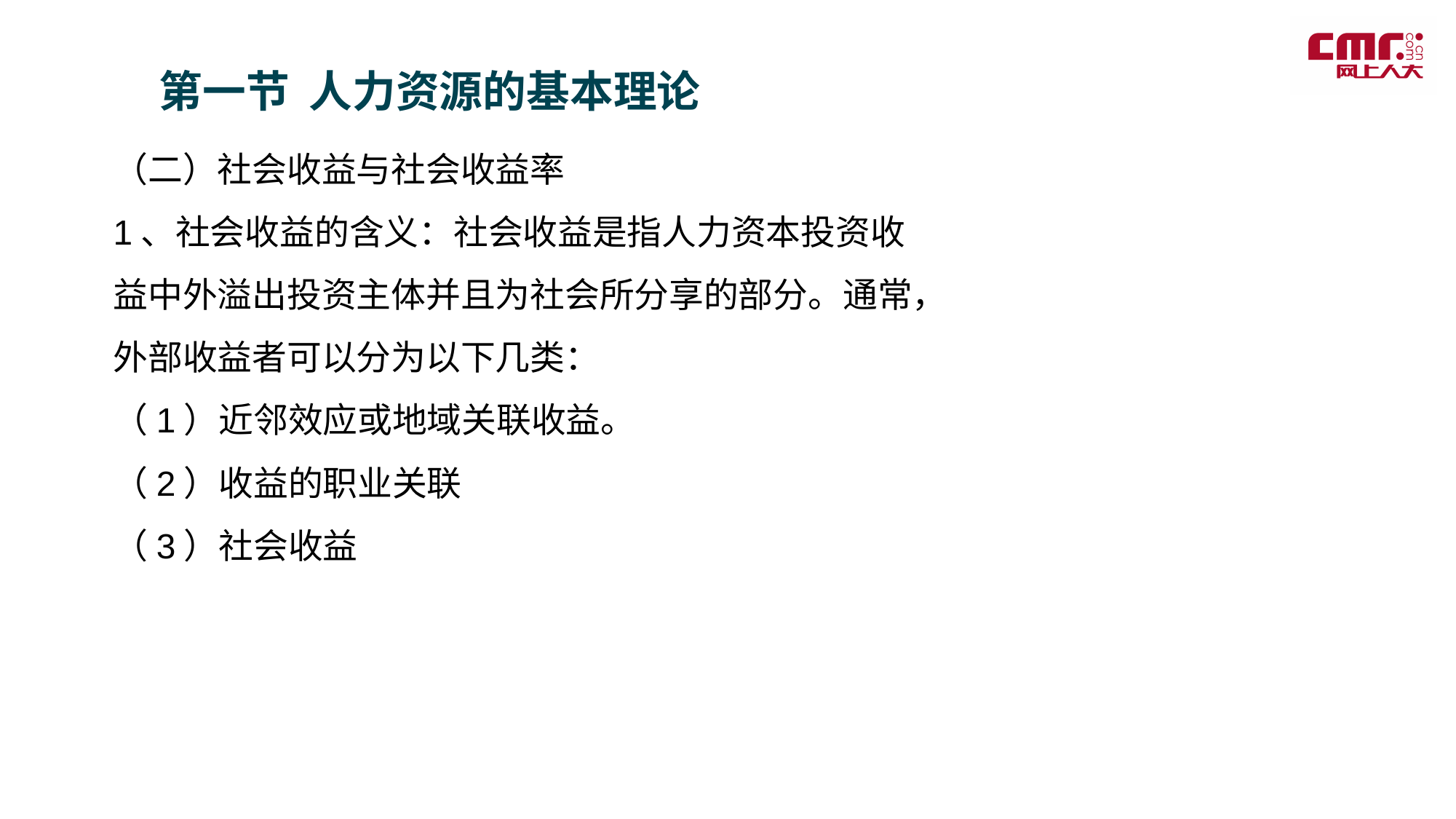

第一节  人力资源的基本理论
（二）社会收益与社会收益率
1、社会收益的含义：社会收益是指人力资本投资收益中外溢出投资主体并且为社会所分享的部分。通常，外部收益者可以分为以下几类：
（1）近邻效应或地域关联收益。
（2）收益的职业关联
（3）社会收益